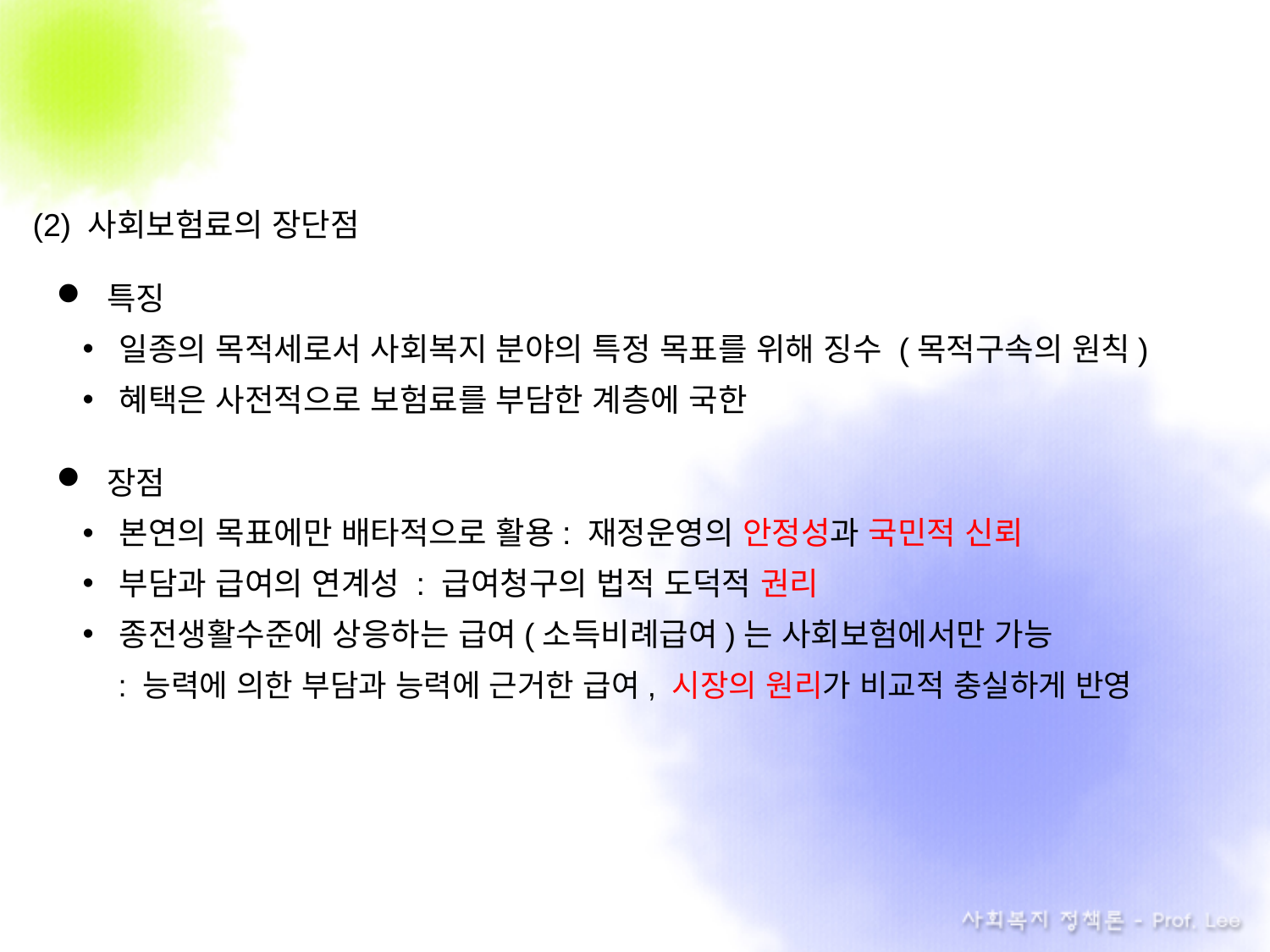

(2) 사회보험료의 장단점

특징
일종의 목적세로서 사회복지 분야의 특정 목표를 위해 징수 (목적구속의 원칙)
혜택은 사전적으로 보험료를 부담한 계층에 국한

장점
본연의 목표에만 배타적으로 활용: 재정운영의 안정성과 국민적 신뢰
부담과 급여의 연계성 : 급여청구의 법적 도덕적 권리
종전생활수준에 상응하는 급여(소득비례급여)는 사회보험에서만 가능
    : 능력에 의한 부담과 능력에 근거한 급여, 시장의 원리가 비교적 충실하게 반영